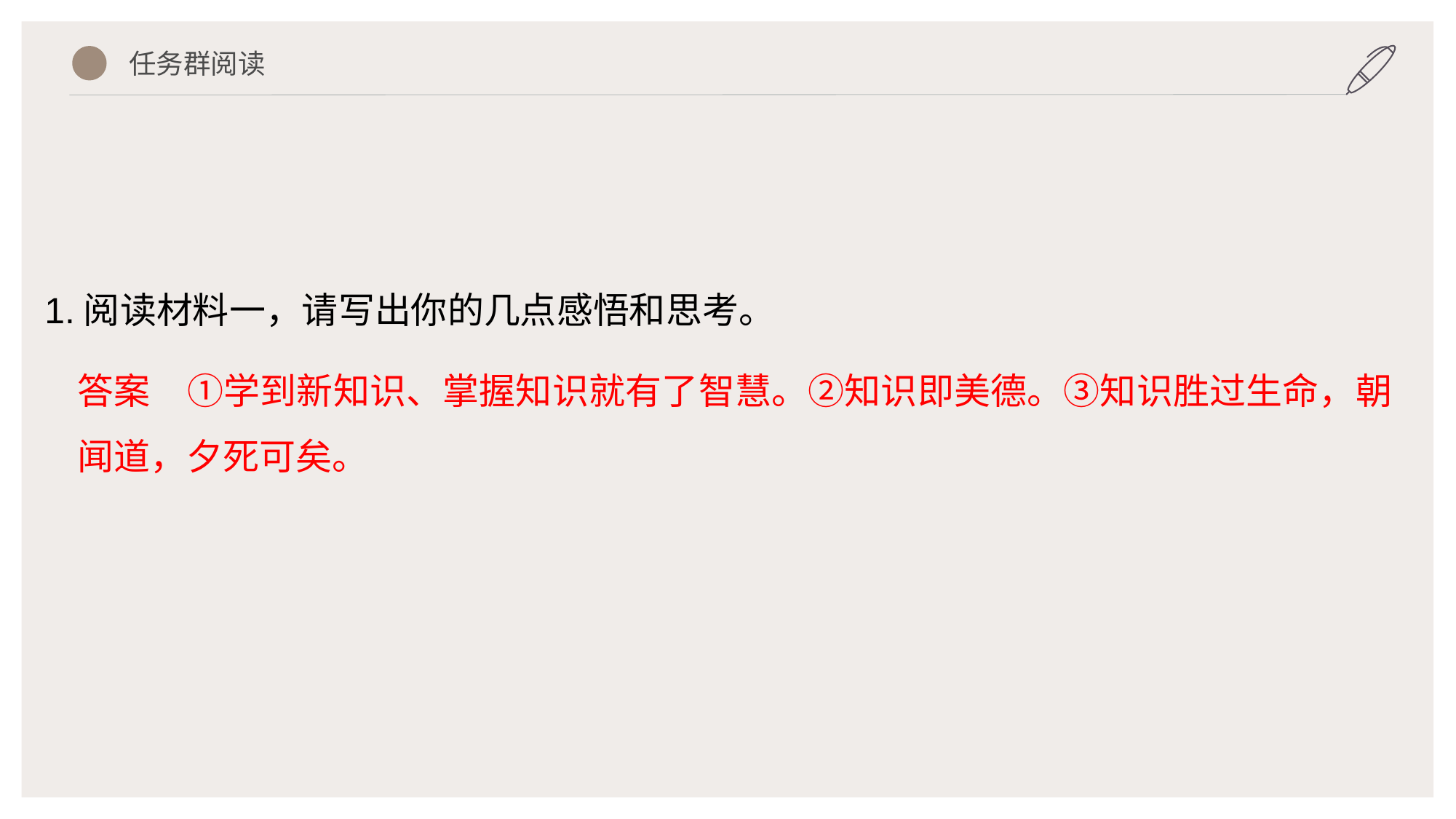

任务群阅读

1.阅读材料一，请写出你的几点感悟和思考。
答案　①学到新知识、掌握知识就有了智慧。②知识即美德。③知识胜过生命，朝闻道，夕死可矣。